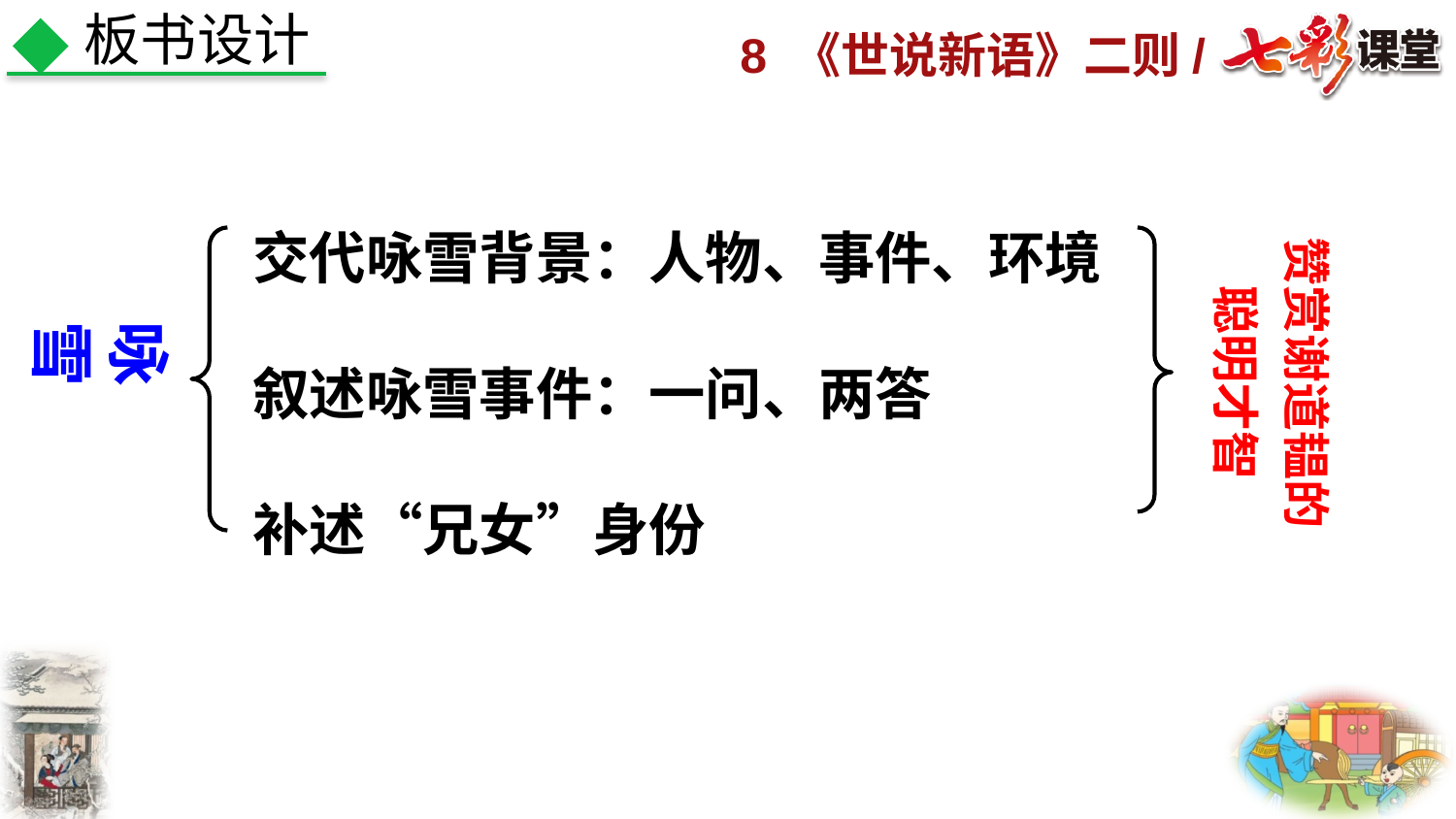

板书设计

交代咏雪背景：人物、事件、环境
叙述咏雪事件：一问、两答
补述“兄女”身份
赞赏谢道韫的
聪明才智

咏雪